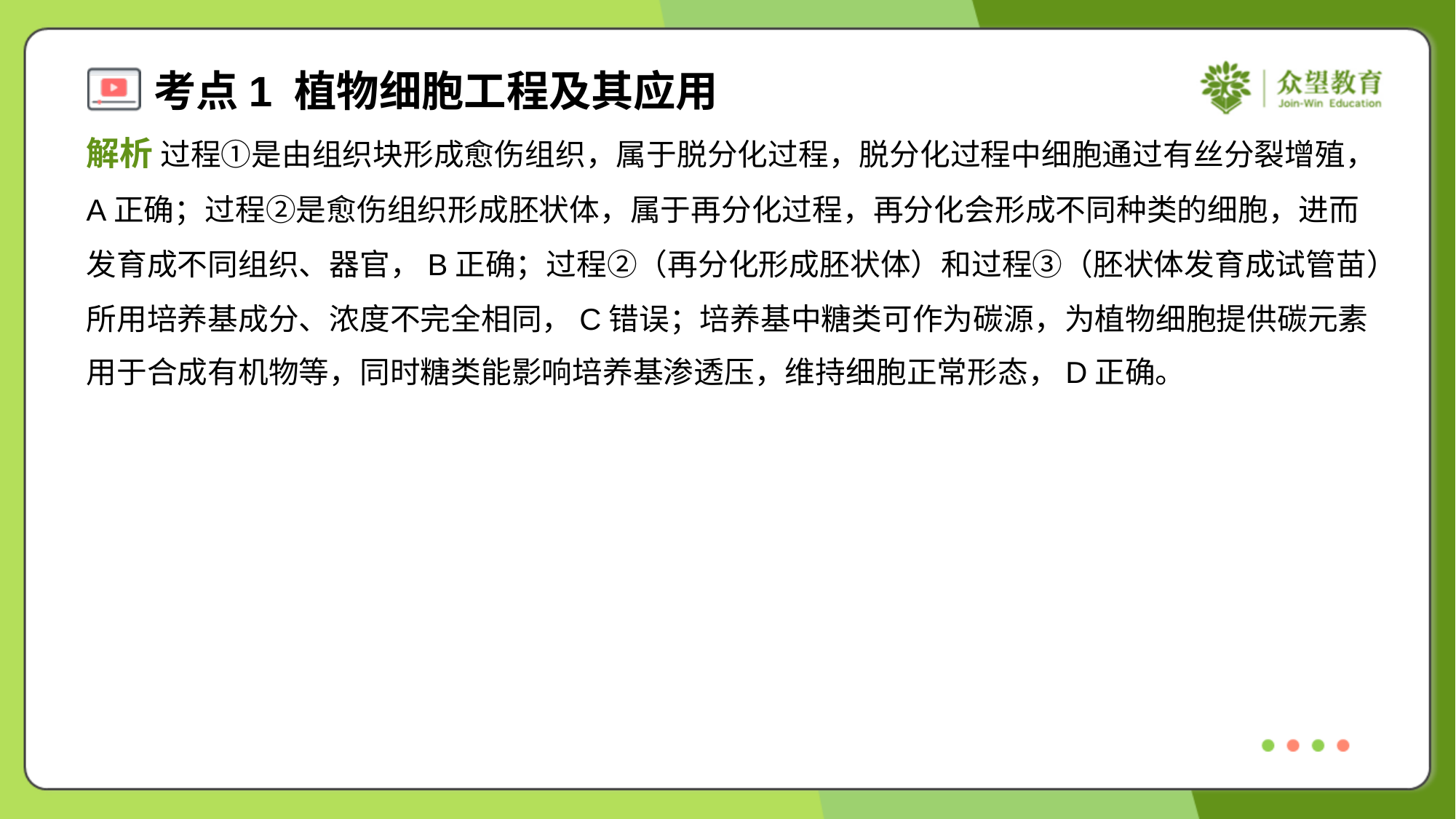

解析 过程①是由组织块形成愈伤组织，属于脱分化过程，脱分化过程中细胞通过有丝分裂增殖，
A正确；过程②是愈伤组织形成胚状体，属于再分化过程，再分化会形成不同种类的细胞，进而
发育成不同组织、器官，B正确；过程②（再分化形成胚状体）和过程③（胚状体发育成试管苗）
所用培养基成分、浓度不完全相同，C错误；培养基中糖类可作为碳源，为植物细胞提供碳元素
用于合成有机物等，同时糖类能影响培养基渗透压，维持细胞正常形态，D正确。